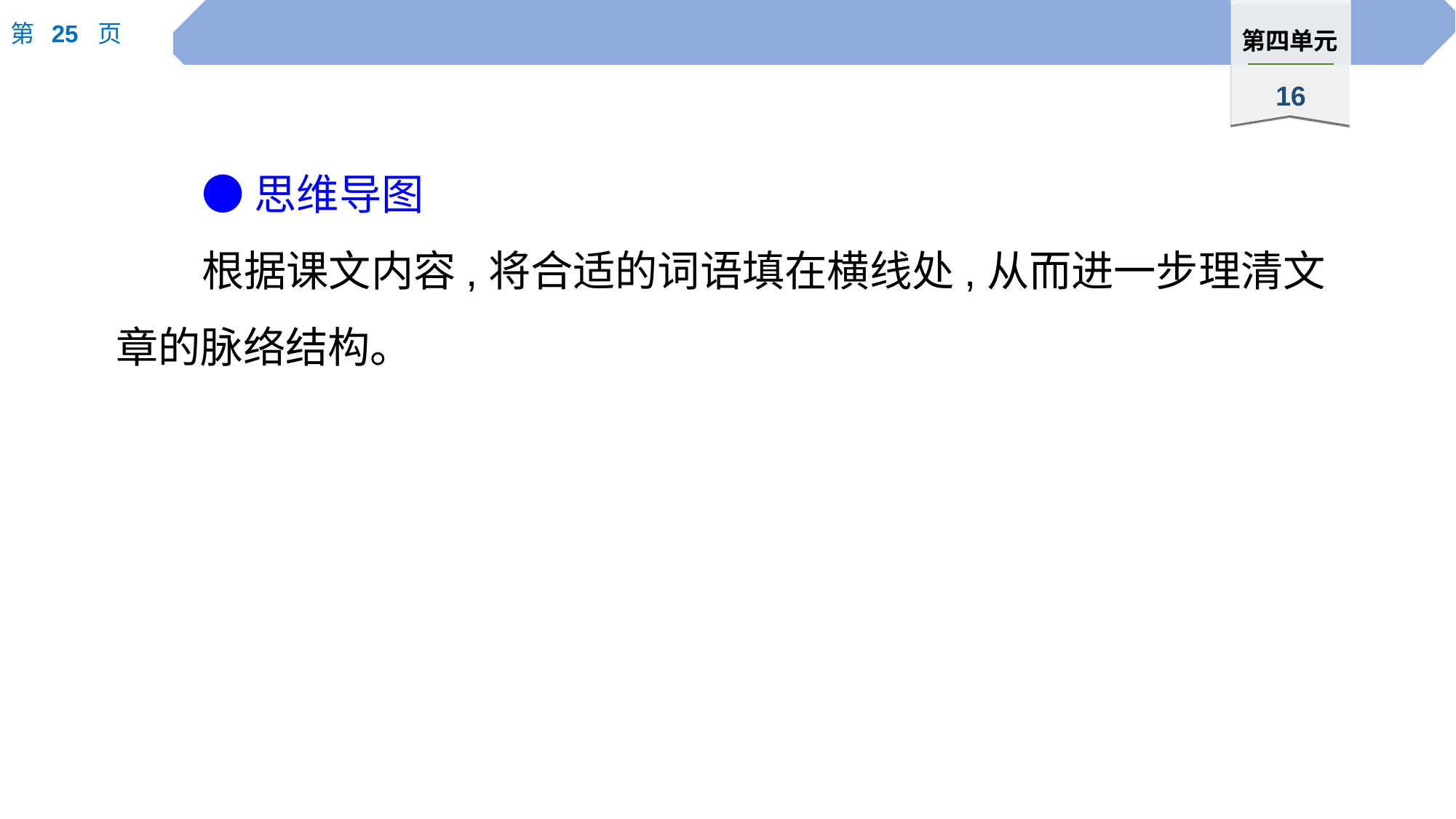

●思维导图
根据课文内容,将合适的词语填在横线处,从而进一步理清文章的脉络结构。